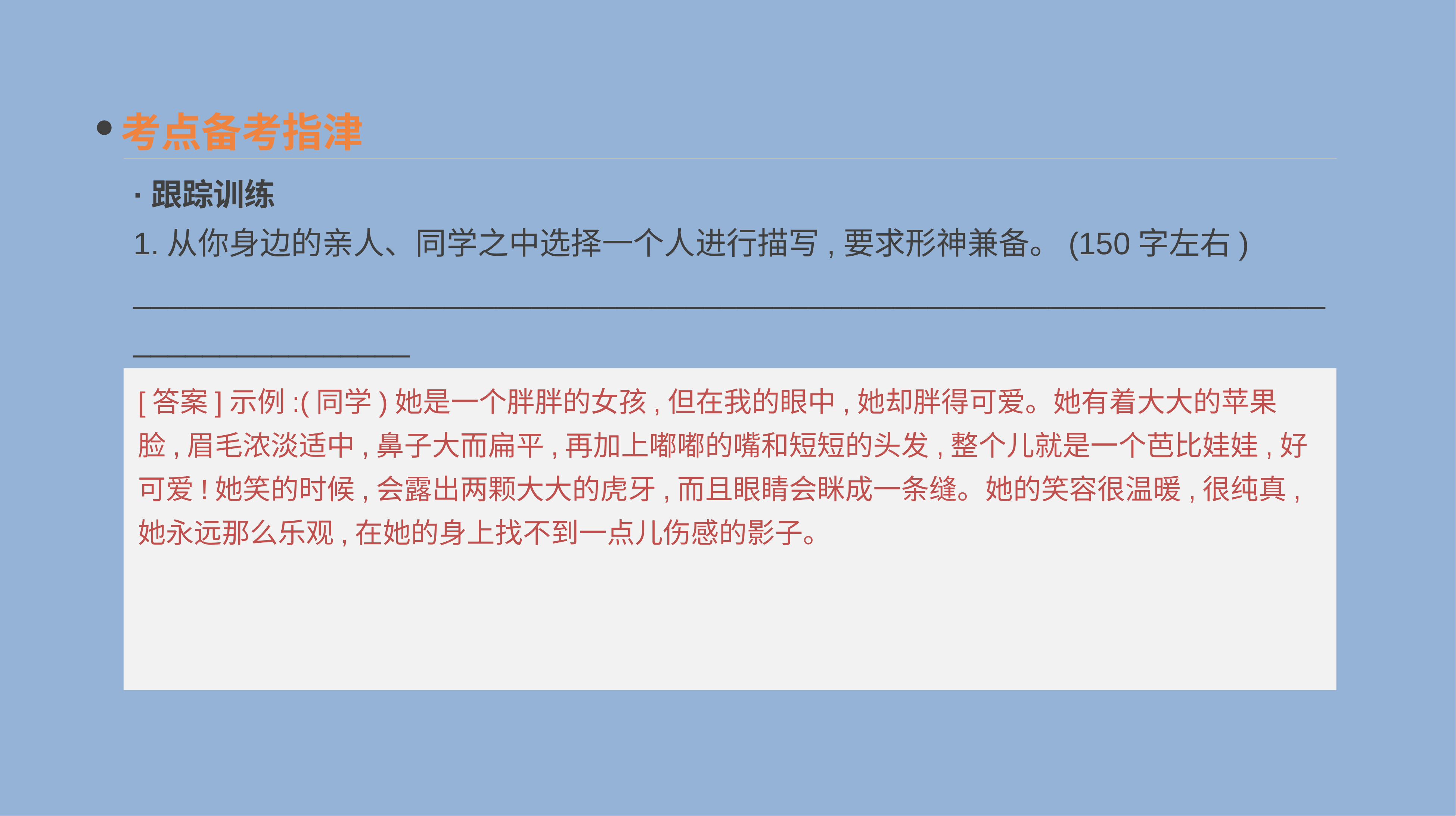

考点备考指津

·跟踪训练
1.从你身边的亲人、同学之中选择一个人进行描写,要求形神兼备。(150字左右)
_____________________________________________________________________________________ _____________________________________________________________________________________

[答案]示例:(同学)她是一个胖胖的女孩,但在我的眼中,她却胖得可爱。她有着大大的苹果脸,眉毛浓淡适中,鼻子大而扁平,再加上嘟嘟的嘴和短短的头发,整个儿就是一个芭比娃娃,好可爱!她笑的时候,会露出两颗大大的虎牙,而且眼睛会眯成一条缝。她的笑容很温暖,很纯真,她永远那么乐观,在她的身上找不到一点儿伤感的影子。